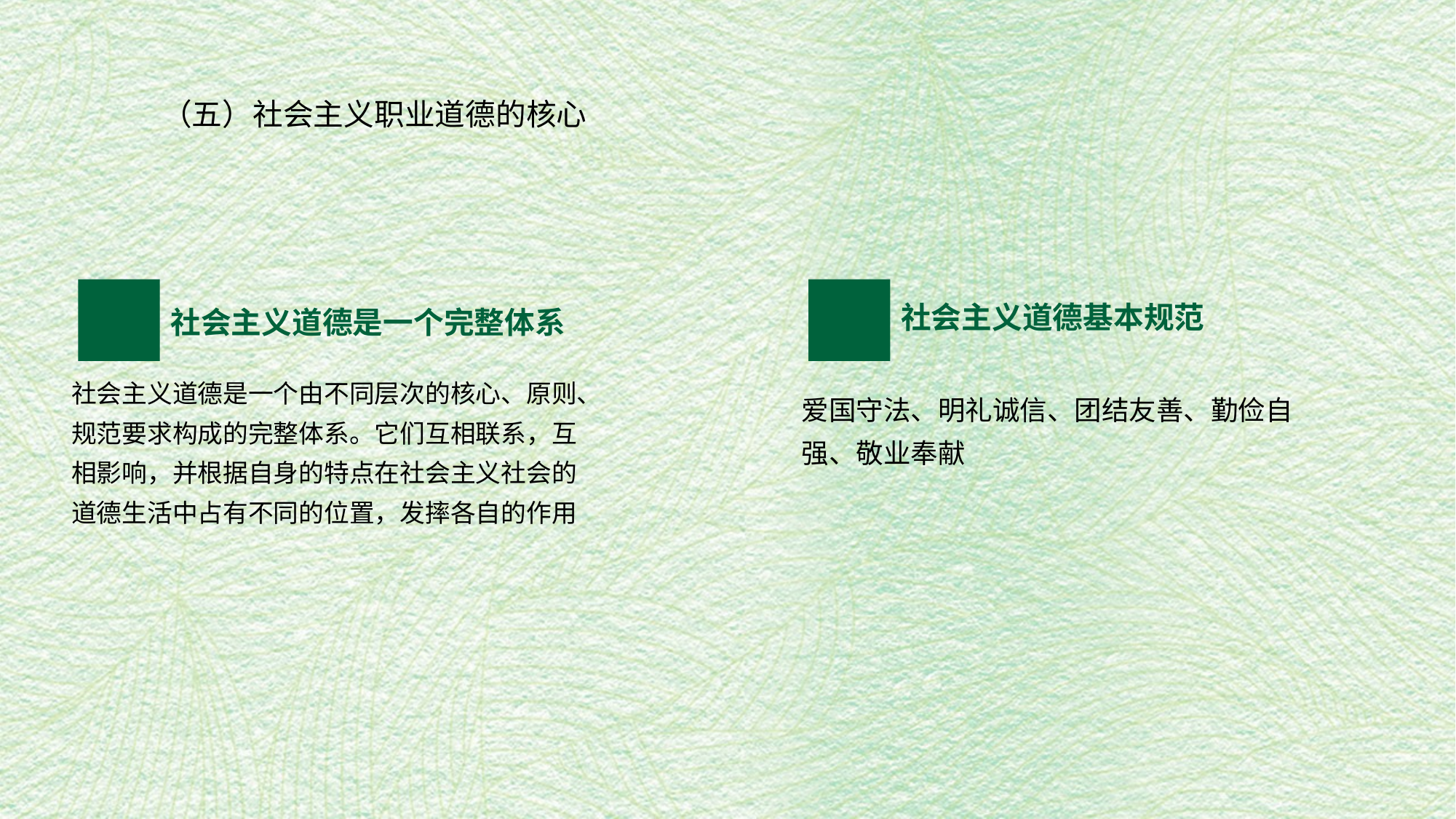

（五）社会主义职业道德的核心
社会主义道德基本规范

社会主义道德是一个完整体系
社会主义道德是一个由不同层次的核心、原则、规范要求构成的完整体系。它们互相联系，互相影响，并根据自身的特点在社会主义社会的道德生活中占有不同的位置，发摔各自的作用
爱国守法、明礼诚信、团结友善、勤俭自强、敬业奉献